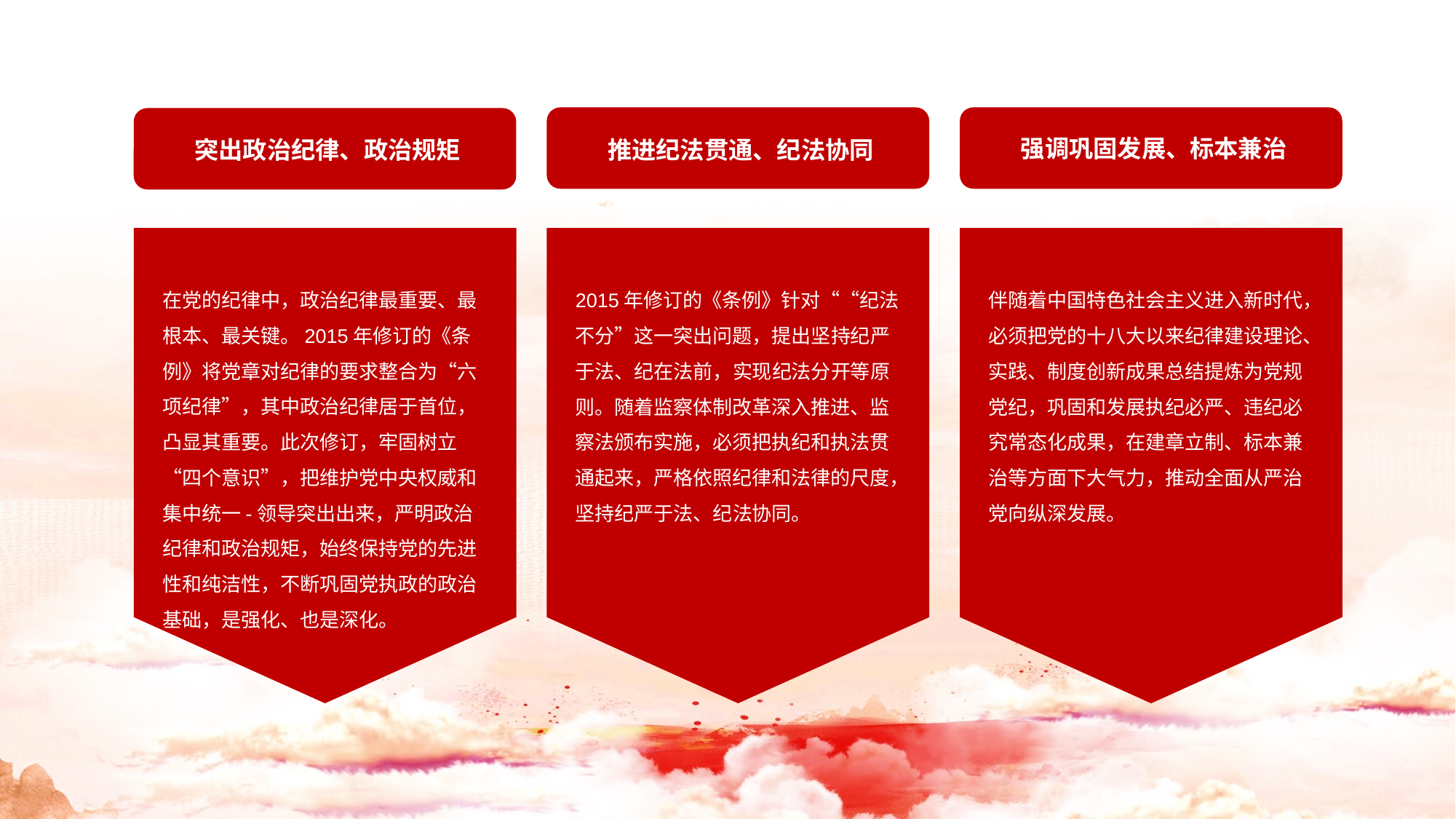

强调巩固发展、标本兼治
突出政治纪律、政治规矩
推进纪法贯通、纪法协同
在党的纪律中，政治纪律最重要、最根本、最关键。2015年修订的《条例》将党章对纪律的要求整合为“六项纪律”，其中政治纪律居于首位，凸显其重要。此次修订，牢固树立“四个意识”，把维护党中央权威和集中统一-领导突出出来，严明政治纪律和政治规矩，始终保持党的先进性和纯洁性，不断巩固党执政的政治基础，是强化、也是深化。
2015年修订的《条例》针对““纪法不分”这一突出问题，提出坚持纪严于法、纪在法前，实现纪法分开等原则。随着监察体制改革深入推进、监察法颁布实施，必须把执纪和执法贯通起来，严格依照纪律和法律的尺度，坚持纪严于法、纪法协同。
伴随着中国特色社会主义进入新时代，必须把党的十八大以来纪律建设理论、实践、制度创新成果总结提炼为党规党纪，巩固和发展执纪必严、违纪必究常态化成果，在建章立制、标本兼治等方面下大气力，推动全面从严治党向纵深发展。